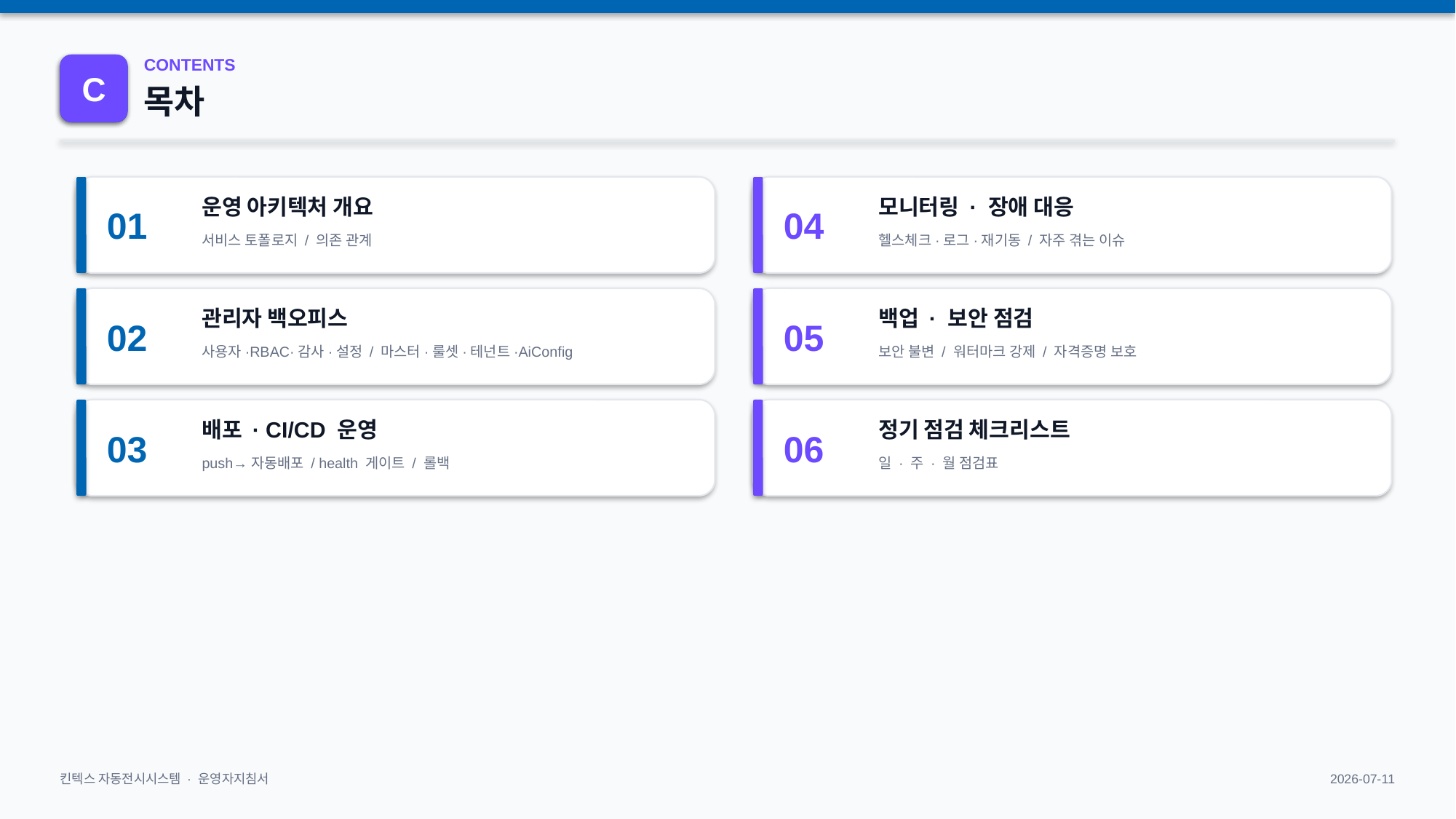

00

C
CONTENTS
목차

01

04
운영 아키텍처 개요
모니터링 · 장애 대응
서비스 토폴로지 / 의존 관계
헬스체크·로그·재기동 / 자주 겪는 이슈

02

05
관리자 백오피스
백업 · 보안 점검
사용자·RBAC·감사·설정 / 마스터·룰셋·테넌트·AiConfig
보안 불변 / 워터마크 강제 / 자격증명 보호

03

06
배포 · CI/CD 운영
정기 점검 체크리스트
push→자동배포 / health 게이트 / 롤백
일 · 주 · 월 점검표
킨텍스 자동전시시스템 · 운영자지침서
2026-07-11